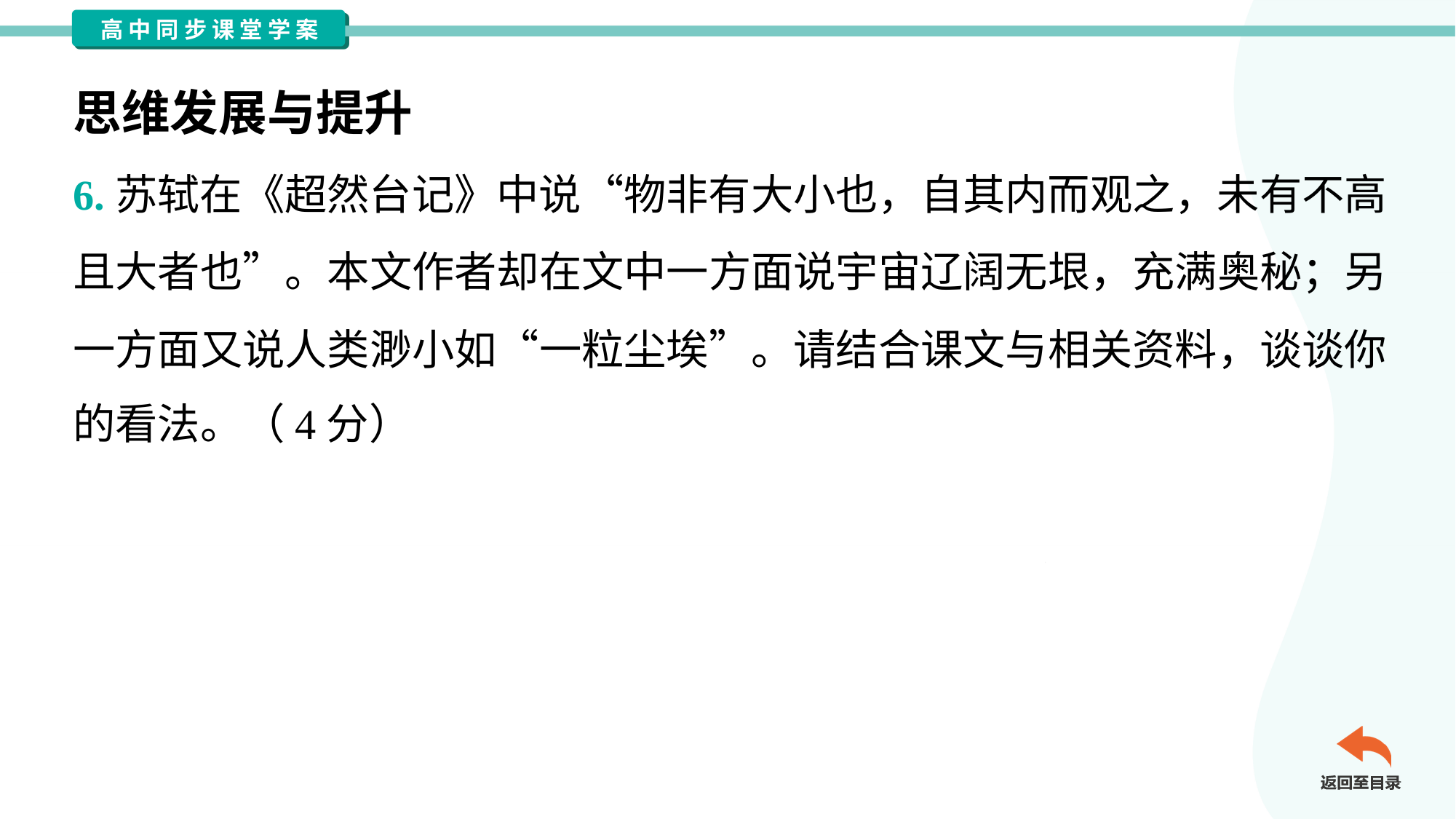

思维发展与提升
6.苏轼在《超然台记》中说“物非有大小也，自其内而观之，未有不高
且大者也”。本文作者却在文中一方面说宇宙辽阔无垠，充满奥秘；另
一方面又说人类渺小如“一粒尘埃”。请结合课文与相关资料，谈谈你
的看法。（4分）